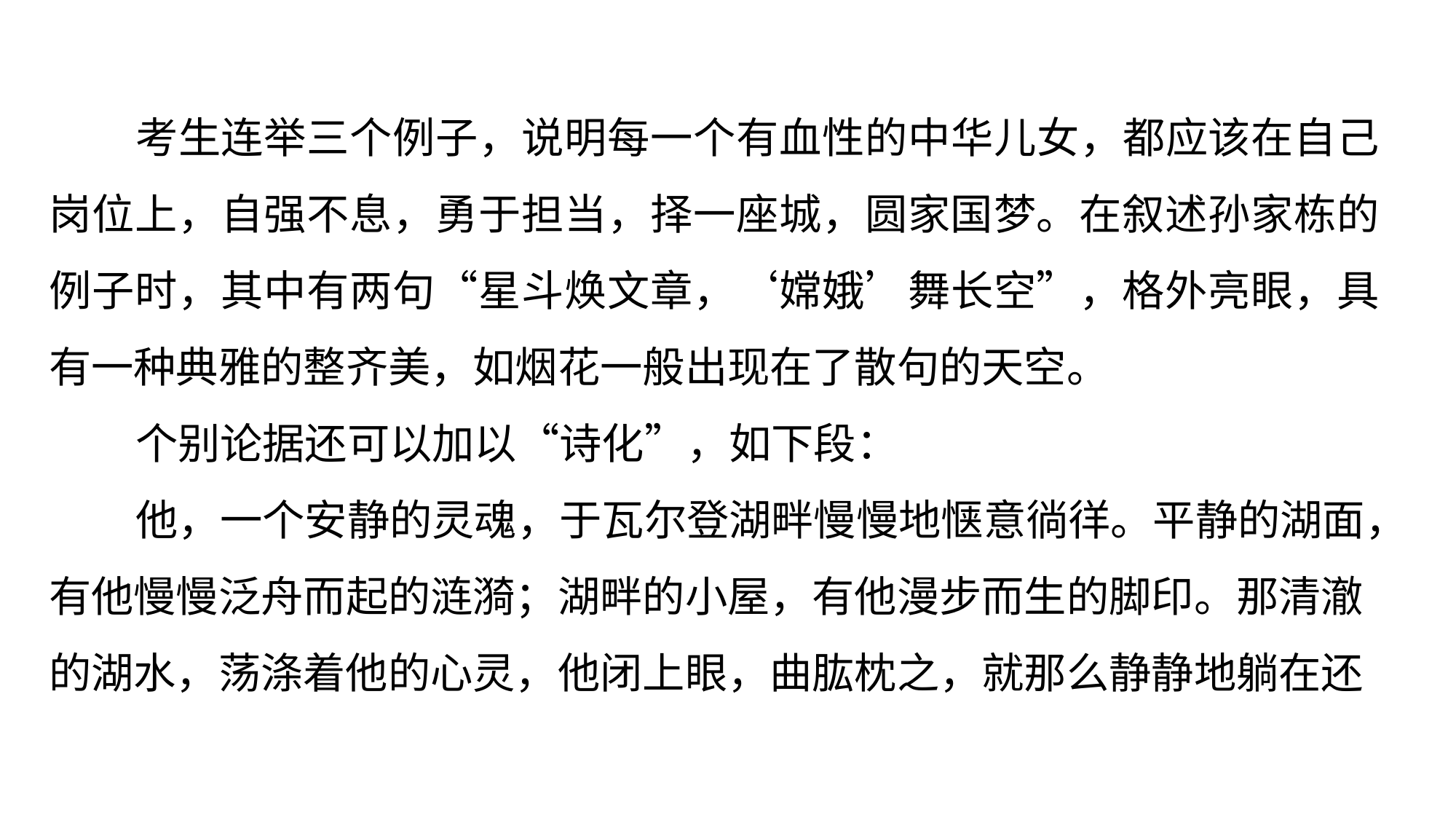

考生连举三个例子，说明每一个有血性的中华儿女，都应该在自己岗位上，自强不息，勇于担当，择一座城，圆家国梦。在叙述孙家栋的例子时，其中有两句“星斗焕文章，‘嫦娥’舞长空”，格外亮眼，具有一种典雅的整齐美，如烟花一般出现在了散句的天空。
个别论据还可以加以“诗化”，如下段：
他，一个安静的灵魂，于瓦尔登湖畔慢慢地惬意徜徉。平静的湖面，有他慢慢泛舟而起的涟漪；湖畔的小屋，有他漫步而生的脚印。那清澈的湖水，荡涤着他的心灵，他闭上眼，曲肱枕之，就那么静静地躺在还